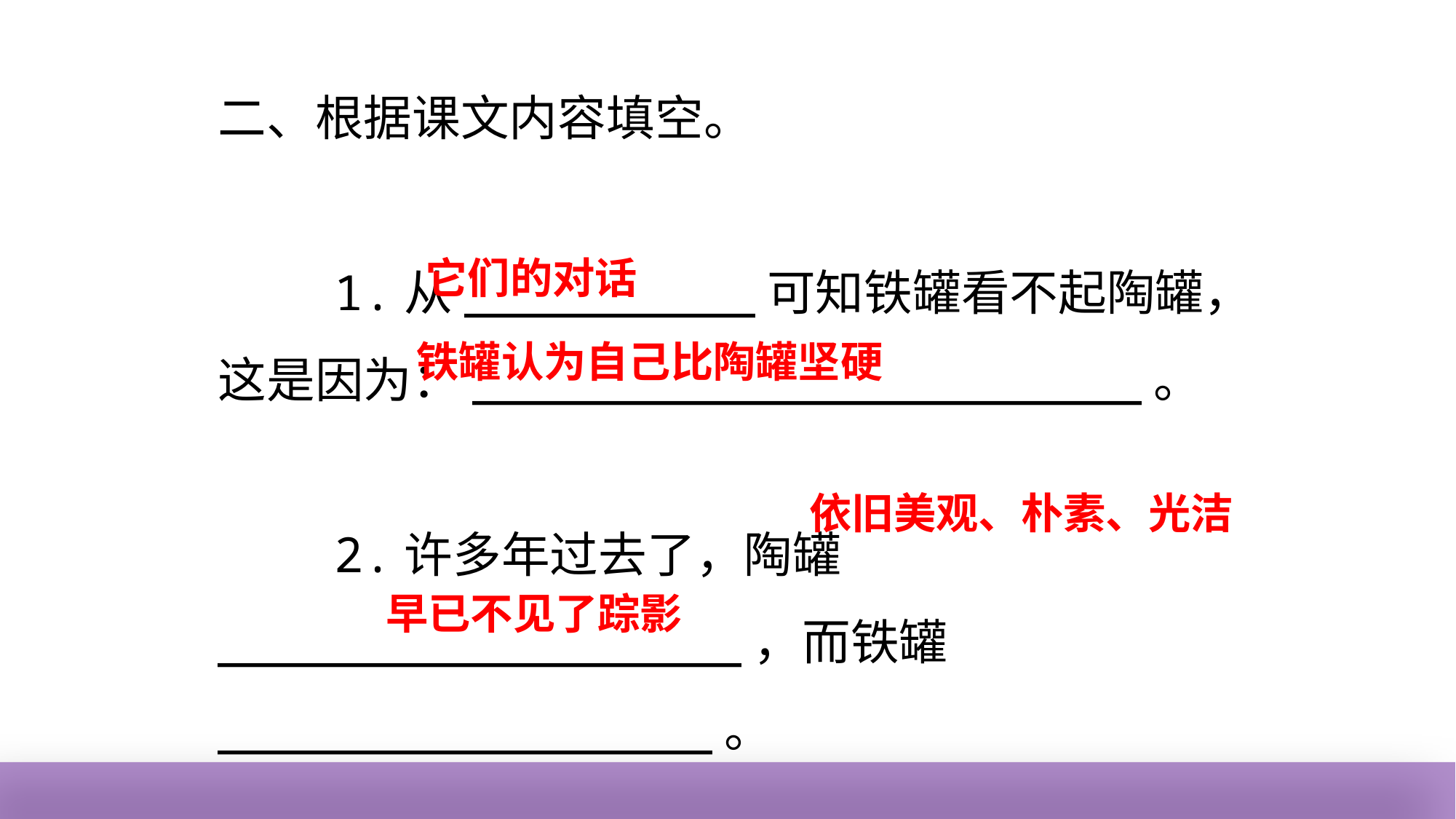

二、根据课文内容填空。

    1.从__________可知铁罐看不起陶罐，这是因为：_______________________。

    2.许多年过去了，陶罐__________________，而铁罐_________________。
它们的对话
铁罐认为自己比陶罐坚硬
依旧美观、朴素、光洁
早已不见了踪影